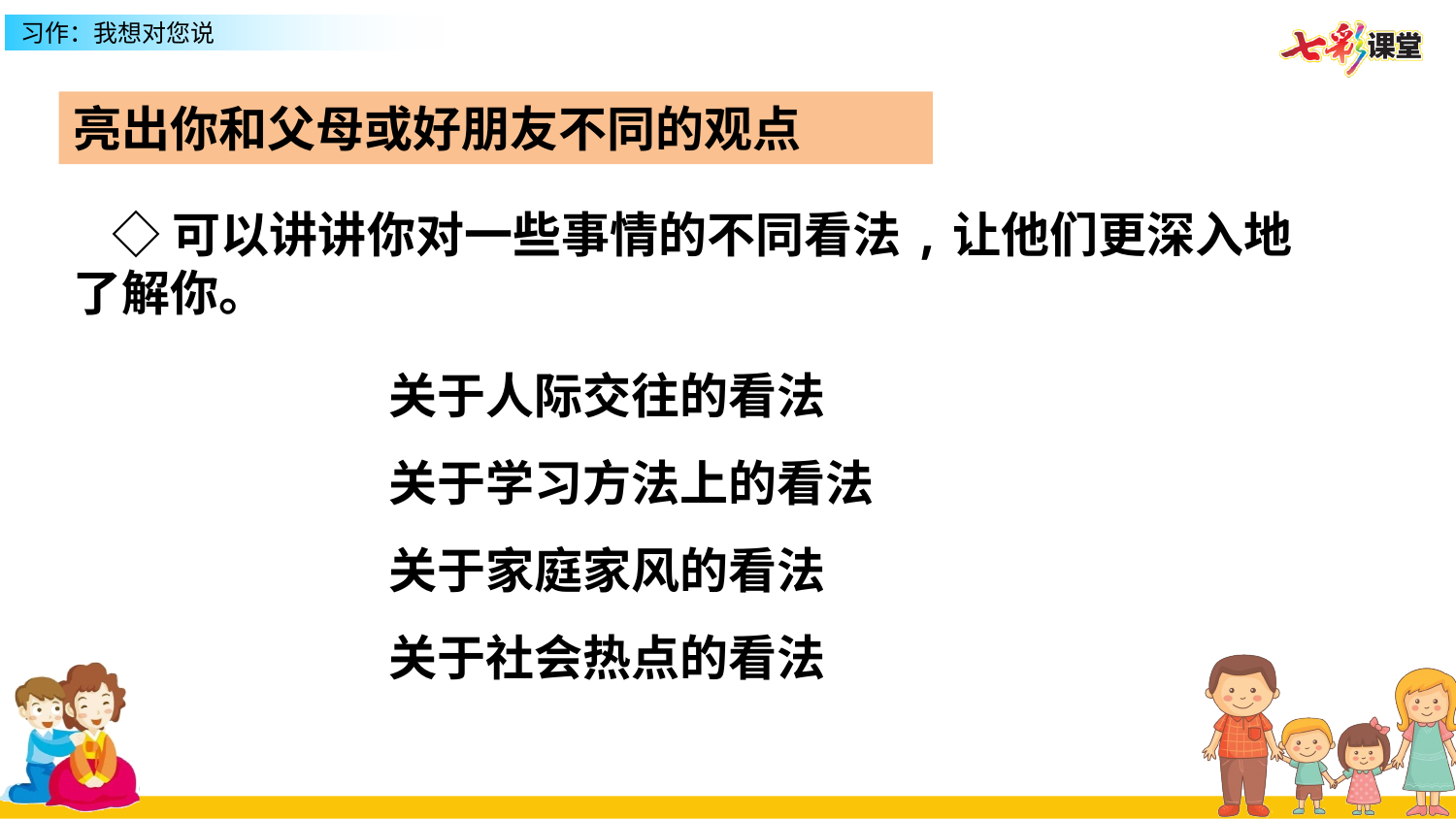

亮出你和父母或好朋友不同的观点
      ◇可以讲讲你对一些事情的不同看法,让他们更深入地了解你。
关于人际交往的看法
关于学习方法上的看法
关于家庭家风的看法
关于社会热点的看法